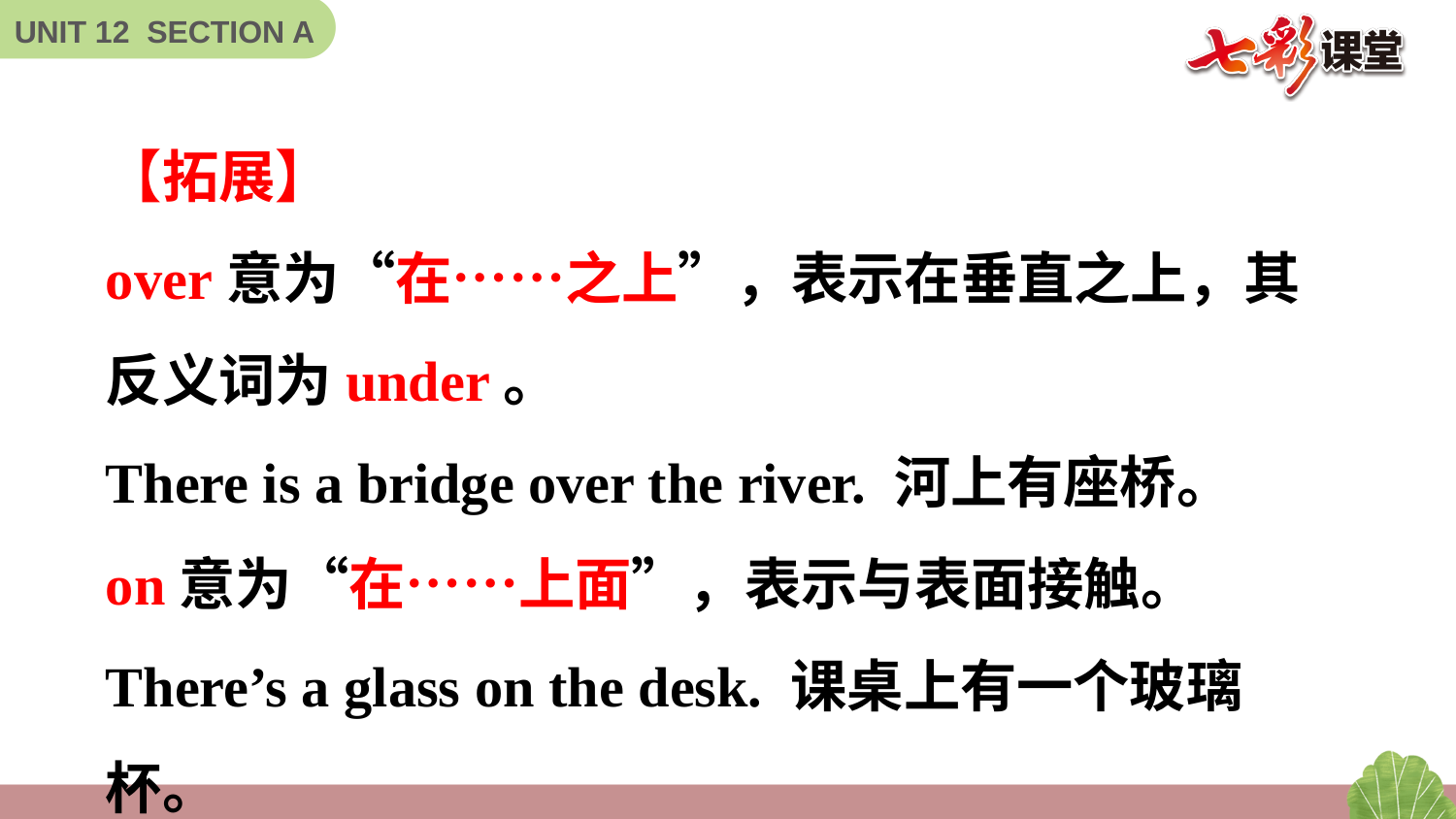

【拓展】
over意为“在……之上”，表示在垂直之上，其反义词为under。
There is a bridge over the river. 河上有座桥。
on意为“在……上面”，表示与表面接触。
There’s a glass on the desk. 课桌上有一个玻璃杯。